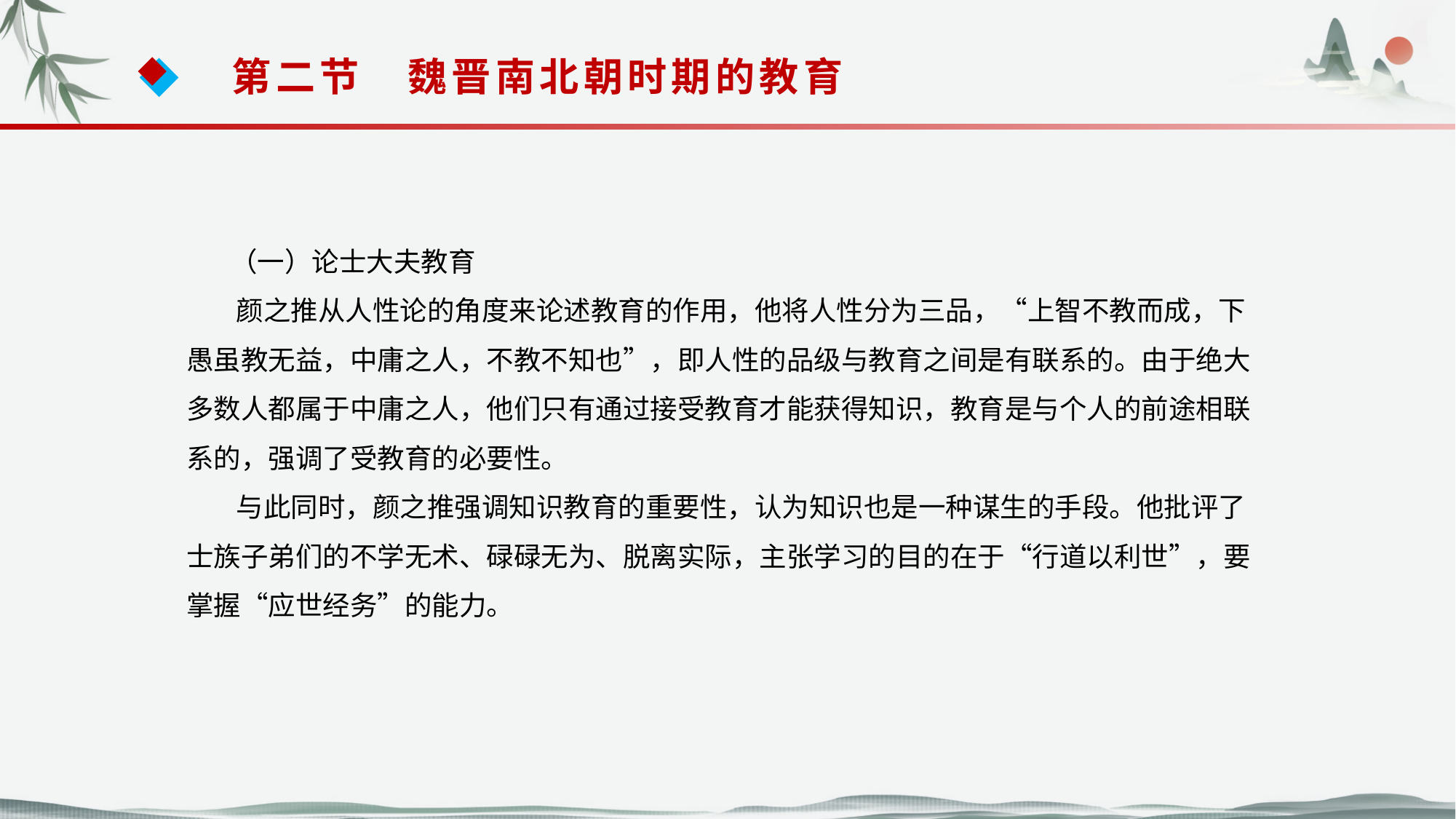

第二节　魏晋南北朝时期的教育

      （一）论士大夫教育
       颜之推从人性论的角度来论述教育的作用，他将人性分为三品，“上智不教而成，下愚虽教无益，中庸之人，不教不知也”，即人性的品级与教育之间是有联系的。由于绝大多数人都属于中庸之人，他们只有通过接受教育才能获得知识，教育是与个人的前途相联系的，强调了受教育的必要性。
       与此同时，颜之推强调知识教育的重要性，认为知识也是一种谋生的手段。他批评了士族子弟们的不学无术、碌碌无为、脱离实际，主张学习的目的在于“行道以利世”，要掌握“应世经务”的能力。